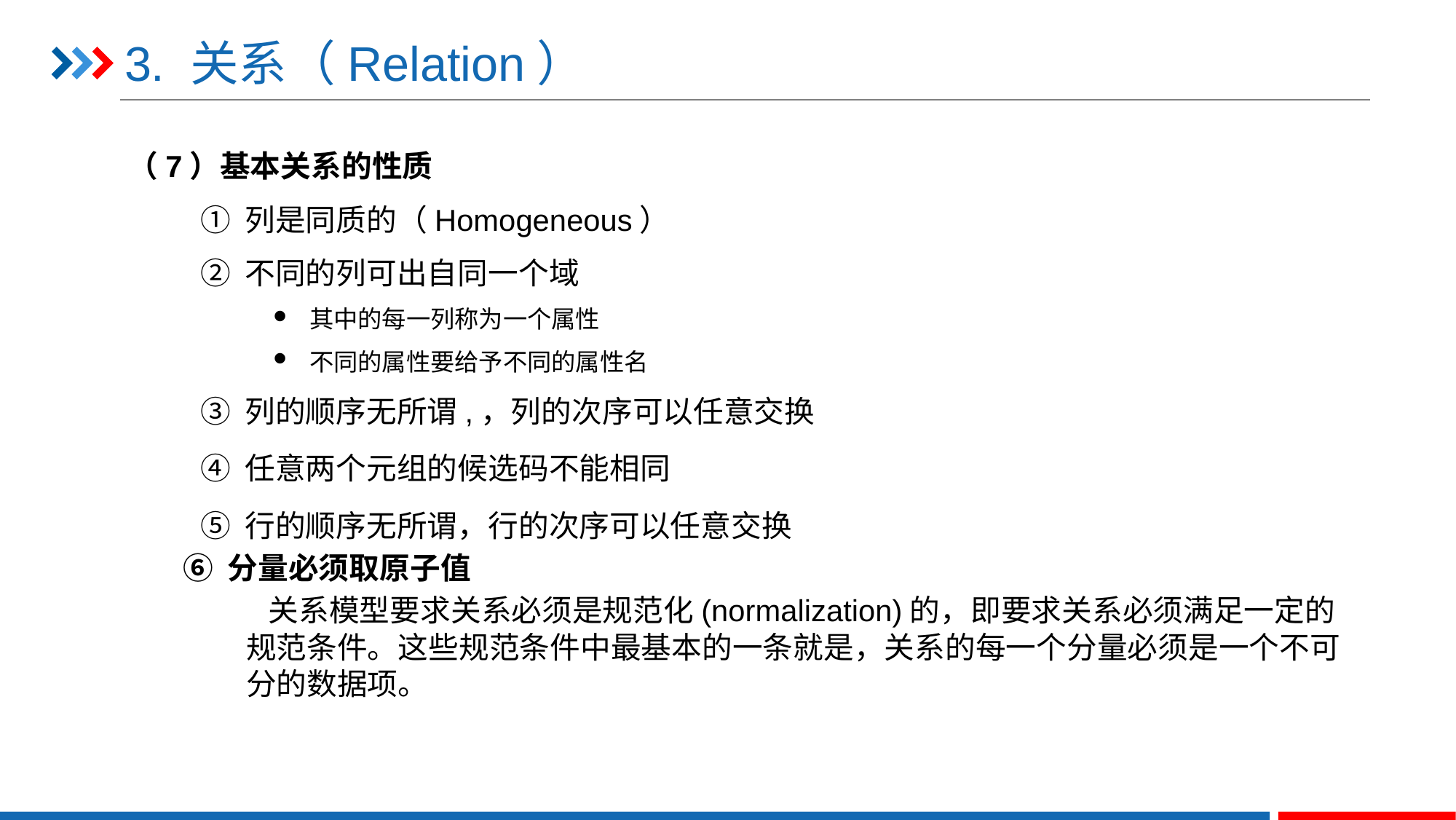

# 3. 关系（Relation）
（7）基本关系的性质
① 列是同质的（Homogeneous）
② 不同的列可出自同一个域
其中的每一列称为一个属性
不同的属性要给予不同的属性名
③ 列的顺序无所谓,，列的次序可以任意交换
④ 任意两个元组的候选码不能相同
⑤ 行的顺序无所谓，行的次序可以任意交换
        ⑥ 分量必须取原子值
         关系模型要求关系必须是规范化(normalization)的，即要求关系必须满足一定的规范条件。这些规范条件中最基本的一条就是，关系的每一个分量必须是一个不可分的数据项。